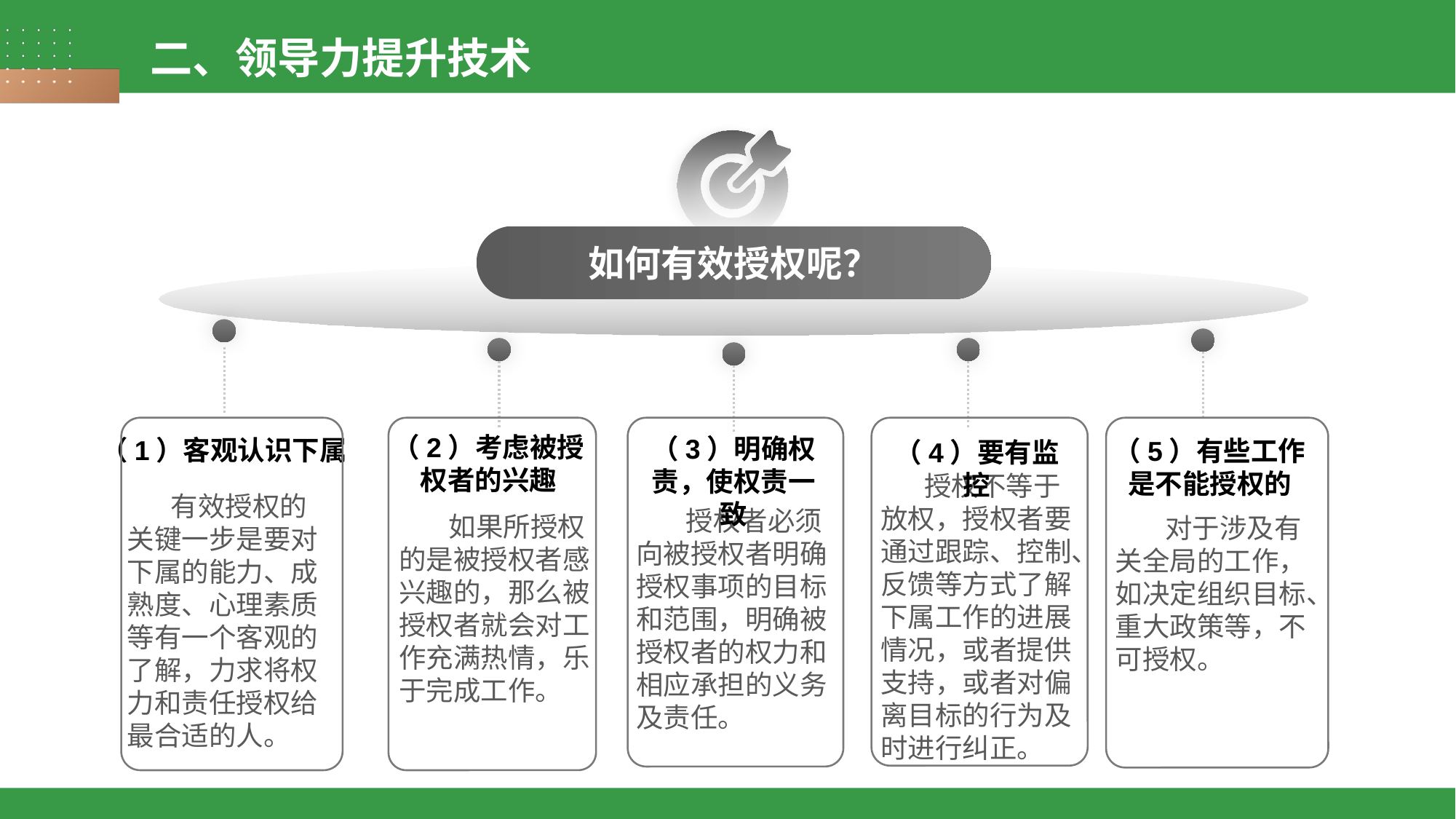

二、领导力提升技术

如何有效授权呢？

（2）考虑被授权者的兴趣
（3）明确权责，使权责一致
（1）客观认识下属
（5）有些工作是不能授权的
（4）要有监控
      授权不等于放权，授权者要通过跟踪、控制、反馈等方式了解下属工作的进展情况，或者提供支持，或者对偏离目标的行为及时进行纠正。
      有效授权的关键一步是要对下属的能力、成熟度、心理素质等有一个客观的了解，力求将权力和责任授权给最合适的人。
       授权者必须向被授权者明确授权事项的目标和范围，明确被授权者的权力和相应承担的义务及责任。
       如果所授权的是被授权者感兴趣的，那么被授权者就会对工作充满热情，乐于完成工作。
       对于涉及有关全局的工作，如决定组织目标、重大政策等，不可授权。